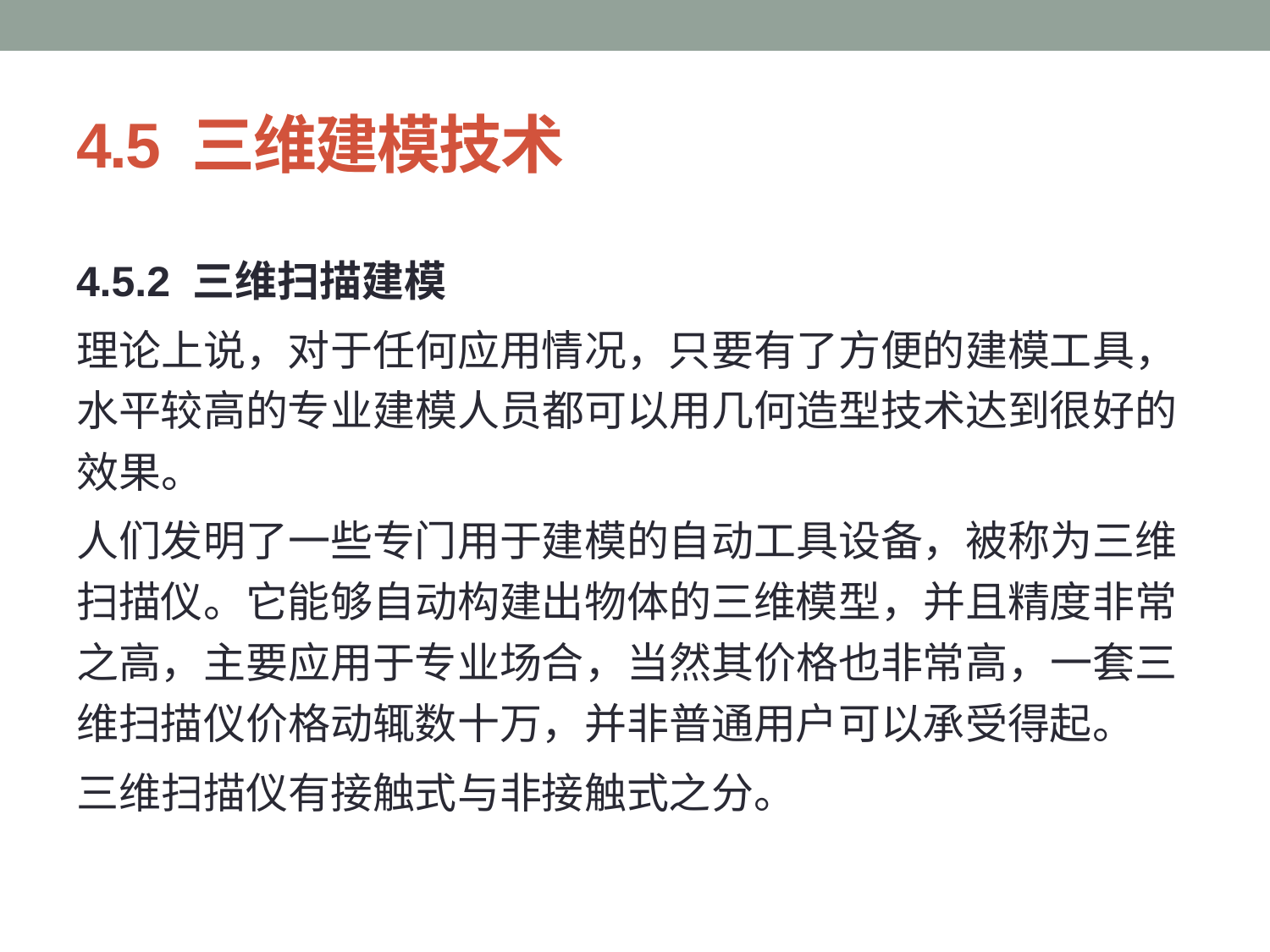

# 4.5 三维建模技术
4.5.2 三维扫描建模
理论上说，对于任何应用情况，只要有了方便的建模工具，水平较高的专业建模人员都可以用几何造型技术达到很好的效果。
人们发明了一些专门用于建模的自动工具设备，被称为三维扫描仪。它能够自动构建出物体的三维模型，并且精度非常之高，主要应用于专业场合，当然其价格也非常高，一套三维扫描仪价格动辄数十万，并非普通用户可以承受得起。
三维扫描仪有接触式与非接触式之分。